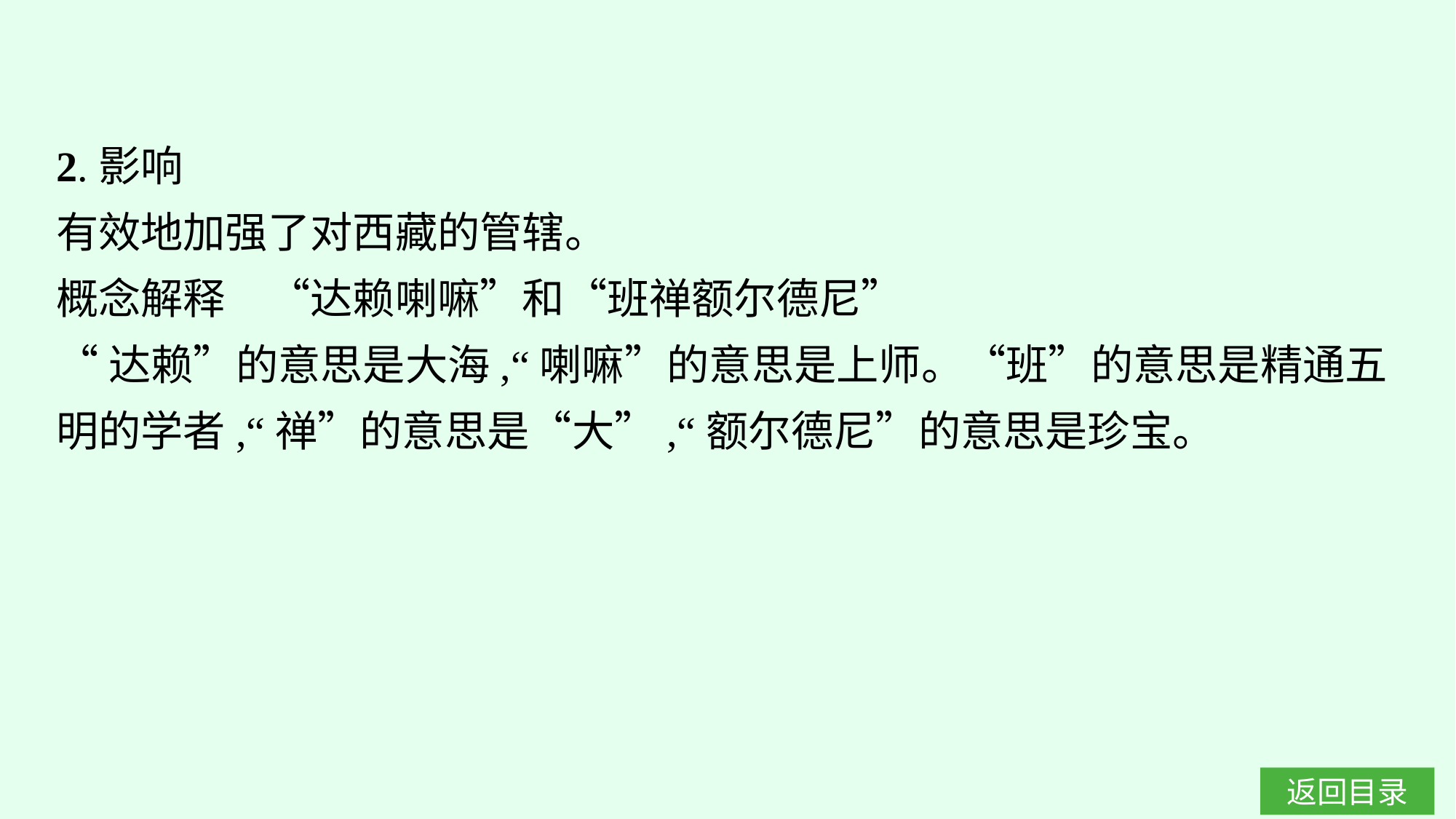

2.影响
有效地加强了对西藏的管辖。
概念解释　“达赖喇嘛”和“班禅额尔德尼”
“达赖”的意思是大海,“喇嘛”的意思是上师。“班”的意思是精通五明的学者,“禅”的意思是“大”,“额尔德尼”的意思是珍宝。